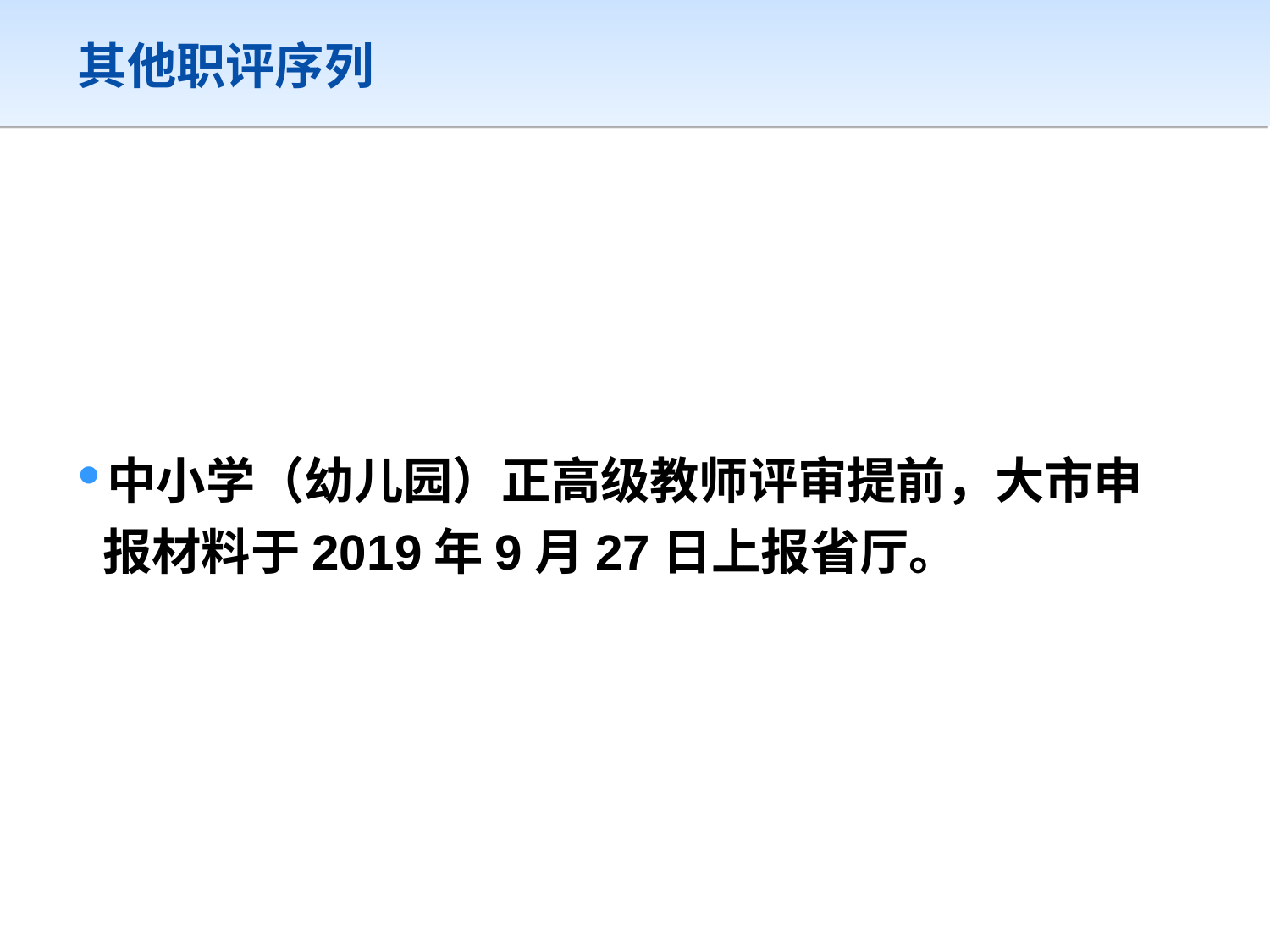

# 其他职评序列

中小学（幼儿园）正高级教师评审提前，大市申报材料于2019年9月27日上报省厅。